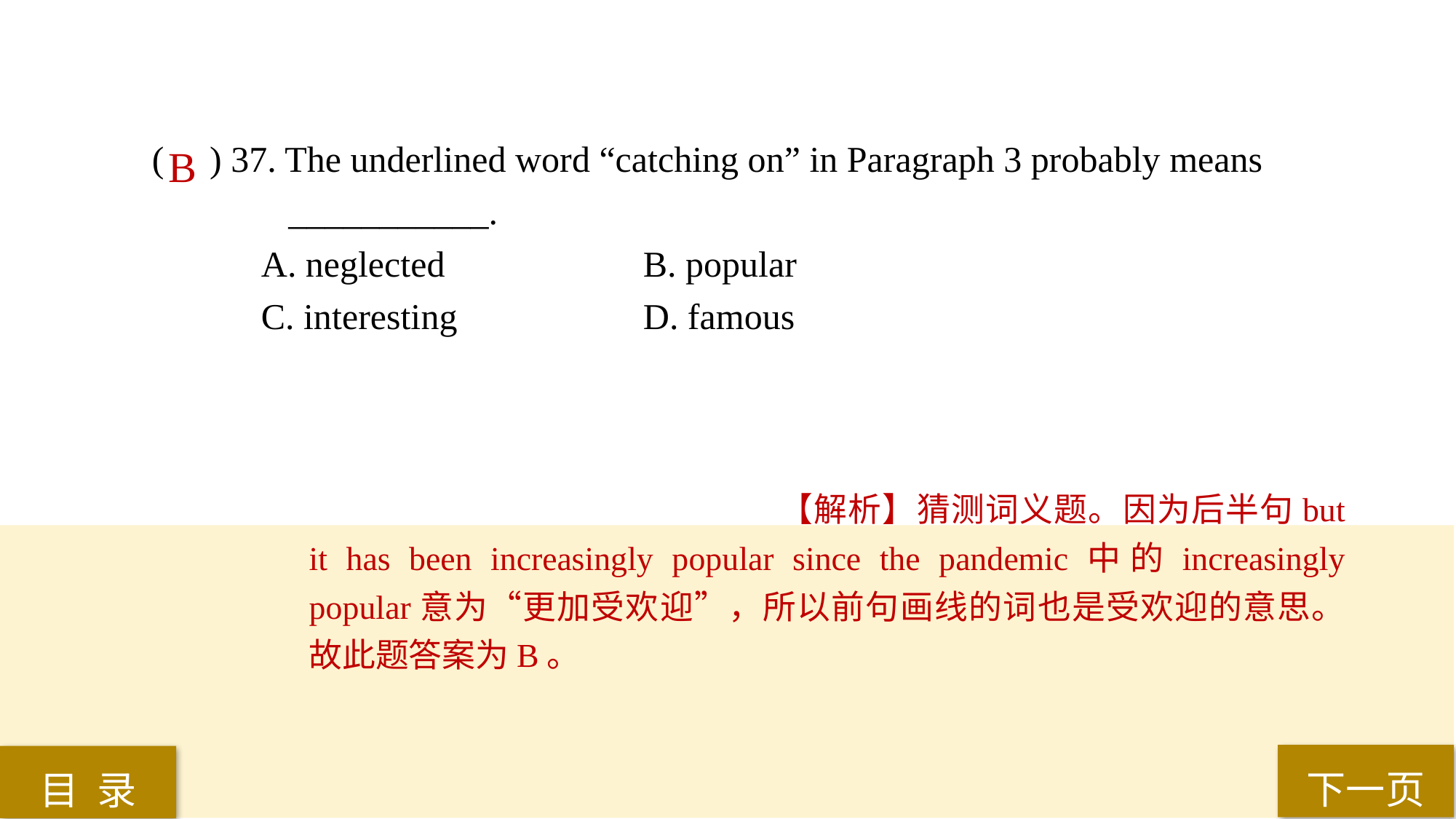

(     ) 37. The underlined word “catching on” in Paragraph 3 probably means
               ___________.
A. neglected 		B. popular
C. interesting 		D. famous
B
【解析】猜测词义题。因为后半句but it has been increasingly popular since the pandemic中的increasingly popular意为“更加受欢迎”，所以前句画线的词也是受欢迎的意思。故此题答案为B。